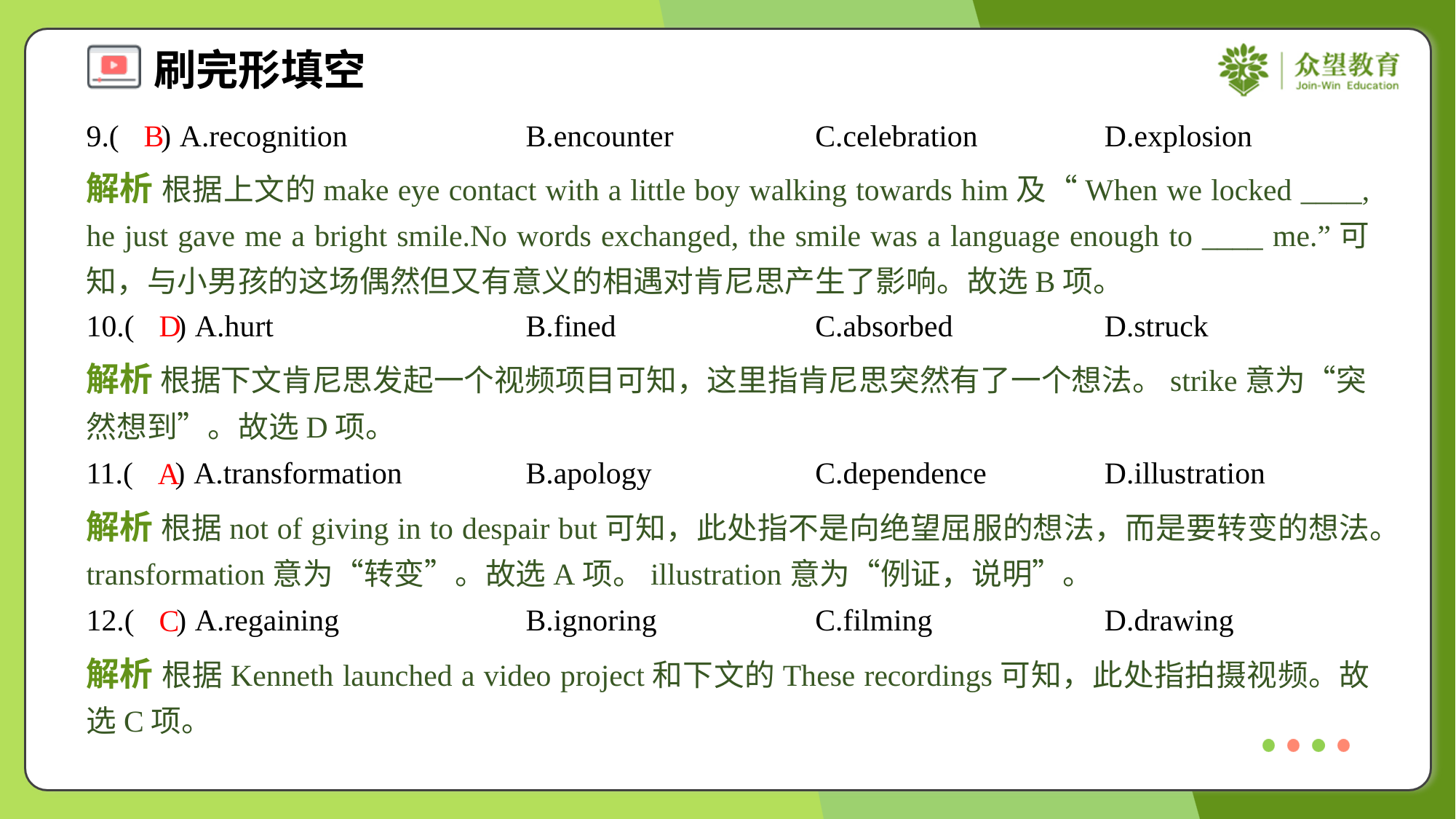

9.(     ) A.recognition	B.encounter	C.celebration	D.explosion
B
解析 根据上文的make eye contact with a little boy walking towards him及“When we locked ____, he just gave me a bright smile.No words exchanged, the smile was a language enough to ____ me.”可知，与小男孩的这场偶然但又有意义的相遇对肯尼思产生了影响。故选B项。
10.(     ) A.hurt	B.fined	C.absorbed	D.struck
D
解析 根据下文肯尼思发起一个视频项目可知，这里指肯尼思突然有了一个想法。strike意为“突然想到”。故选D项。
11.(     ) A.transformation	B.apology	C.dependence	D.illustration
A
解析 根据not of giving in to despair but可知，此处指不是向绝望屈服的想法，而是要转变的想法。transformation意为“转变”。故选A项。illustration意为“例证，说明”。
12.(     ) A.regaining	B.ignoring	C.filming	D.drawing
C
解析 根据Kenneth launched a video project和下文的These recordings可知，此处指拍摄视频。故选C项。